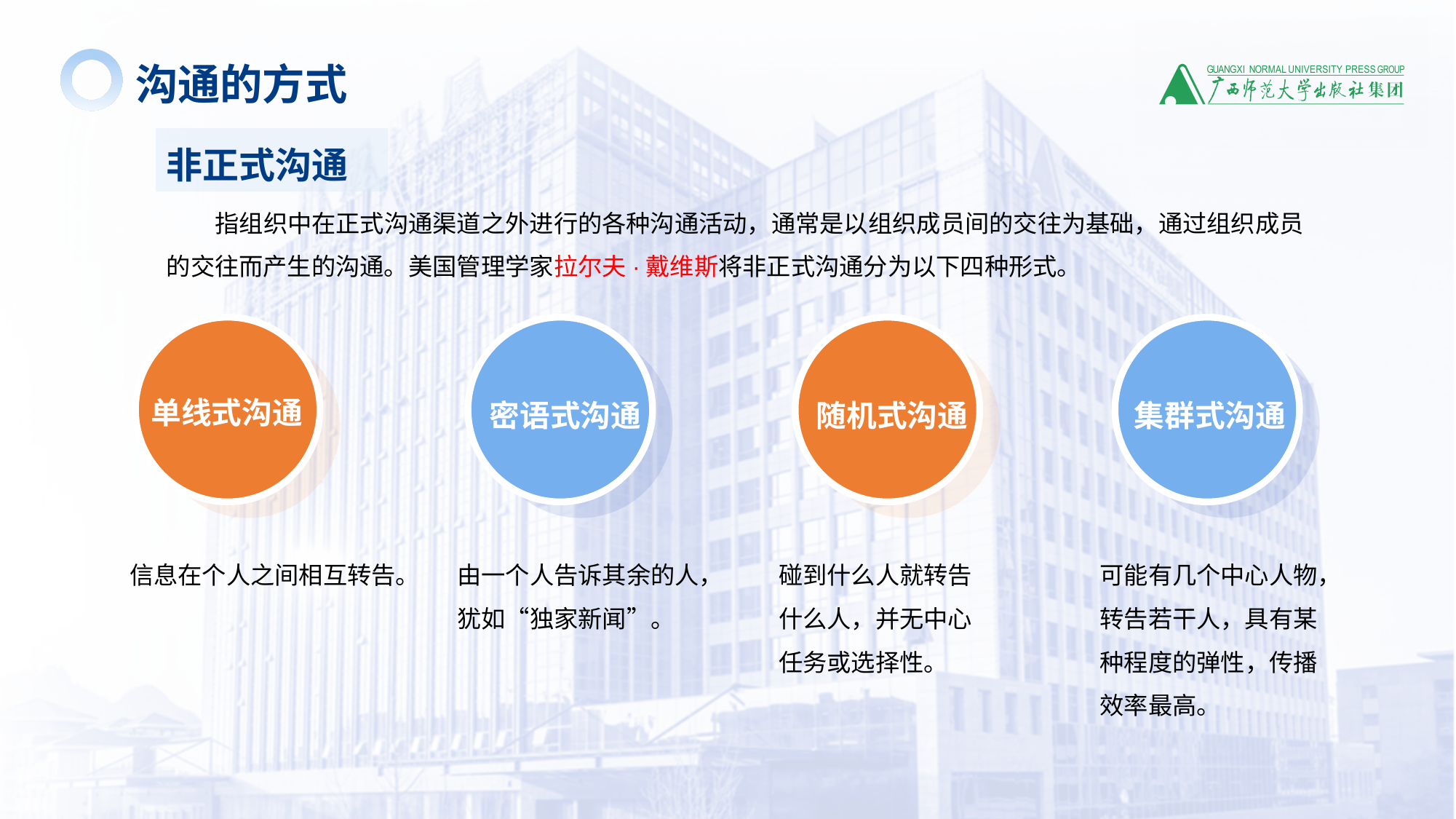

沟通的方式

非正式沟通
指组织中在正式沟通渠道之外进行的各种沟通活动，通常是以组织成员间的交往为基础，通过组织成员的交往而产生的沟通。美国管理学家拉尔夫·戴维斯将非正式沟通分为以下四种形式。

单线式沟通
密语式沟通
随机式沟通
集群式沟通
信息在个人之间相互转告。

由一个人告诉其余的人，犹如“独家新闻”。
碰到什么人就转告什么人，并无中心任务或选择性。
可能有几个中心人物，转告若干人，具有某种程度的弹性，传播效率最高。